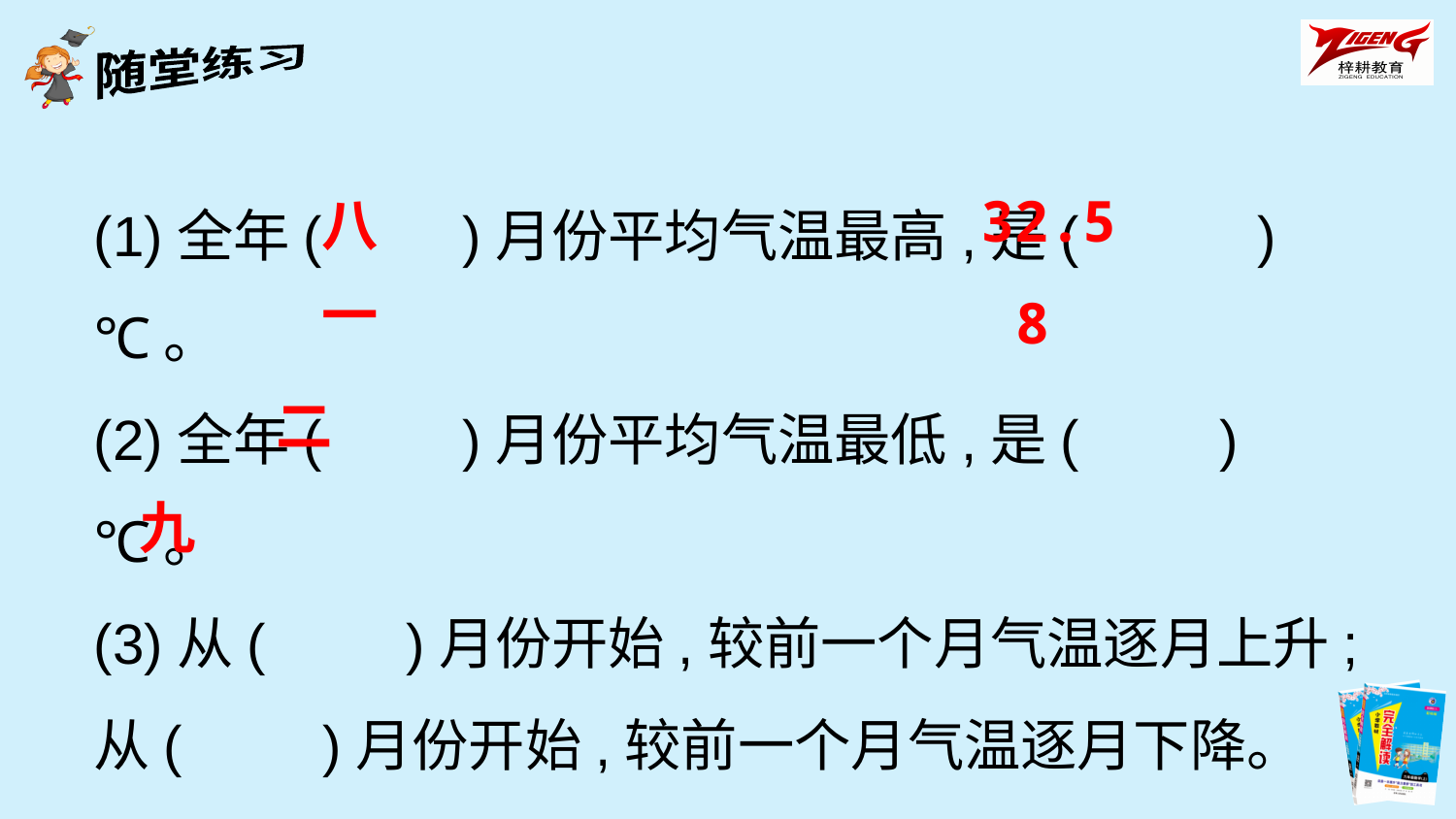

(1)全年(　　)月份平均气温最高,是(　   　)℃。
(2)全年(　　)月份平均气温最低,是(　　)℃。
(3)从(　　)月份开始,较前一个月气温逐月上升;从(　　)月份开始,较前一个月气温逐月下降。
32.5
八
一
8
二
九